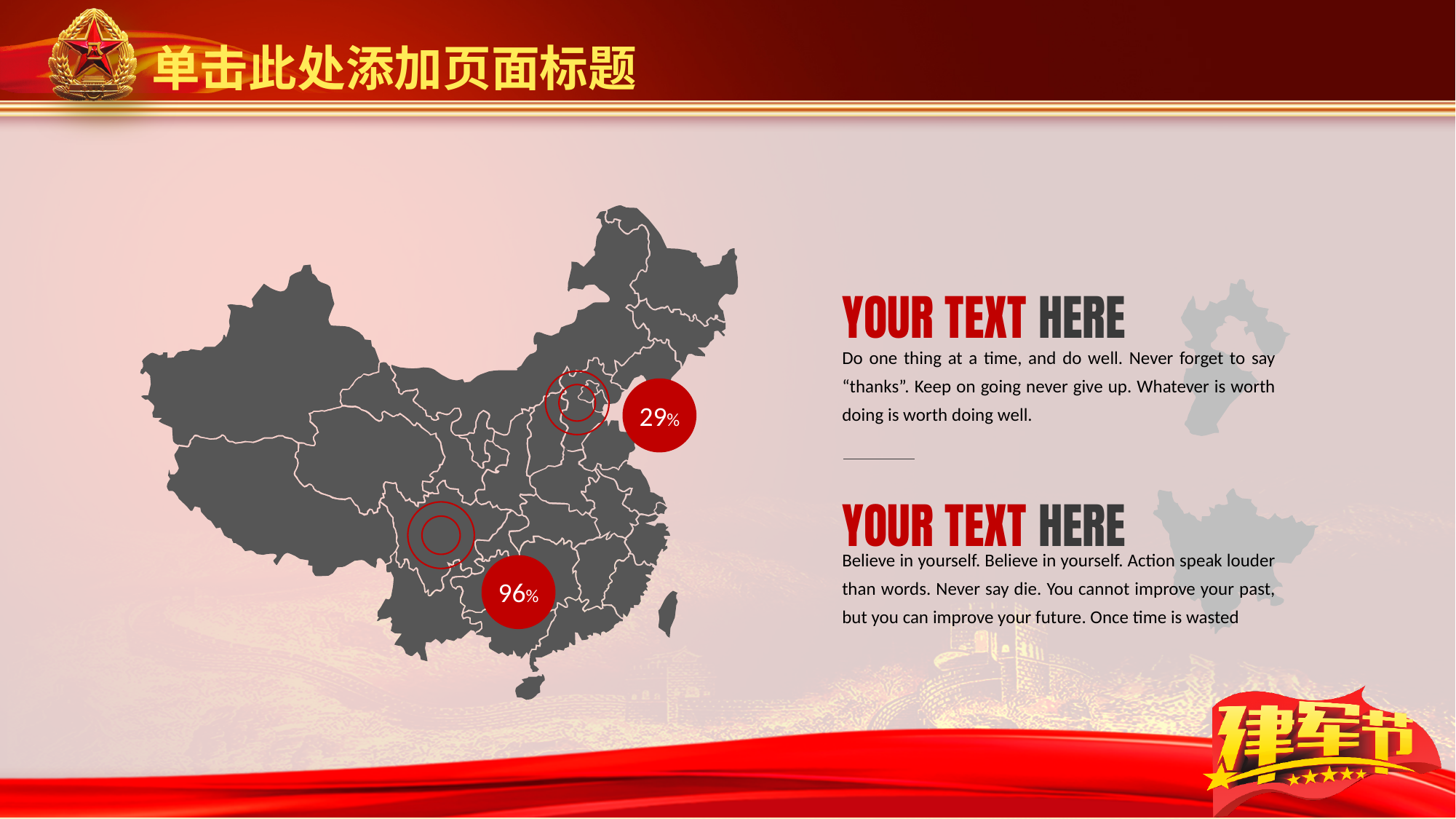

单击此处添加页面标题

29%

96%

YOUR TEXT HERE
Do one thing at a time, and do well. Never forget to say “thanks”. Keep on going never give up. Whatever is worth doing is worth doing well.

YOUR TEXT HERE
Believe in yourself. Believe in yourself. Action speak louder than words. Never say die. You cannot improve your past, but you can improve your future. Once time is wasted